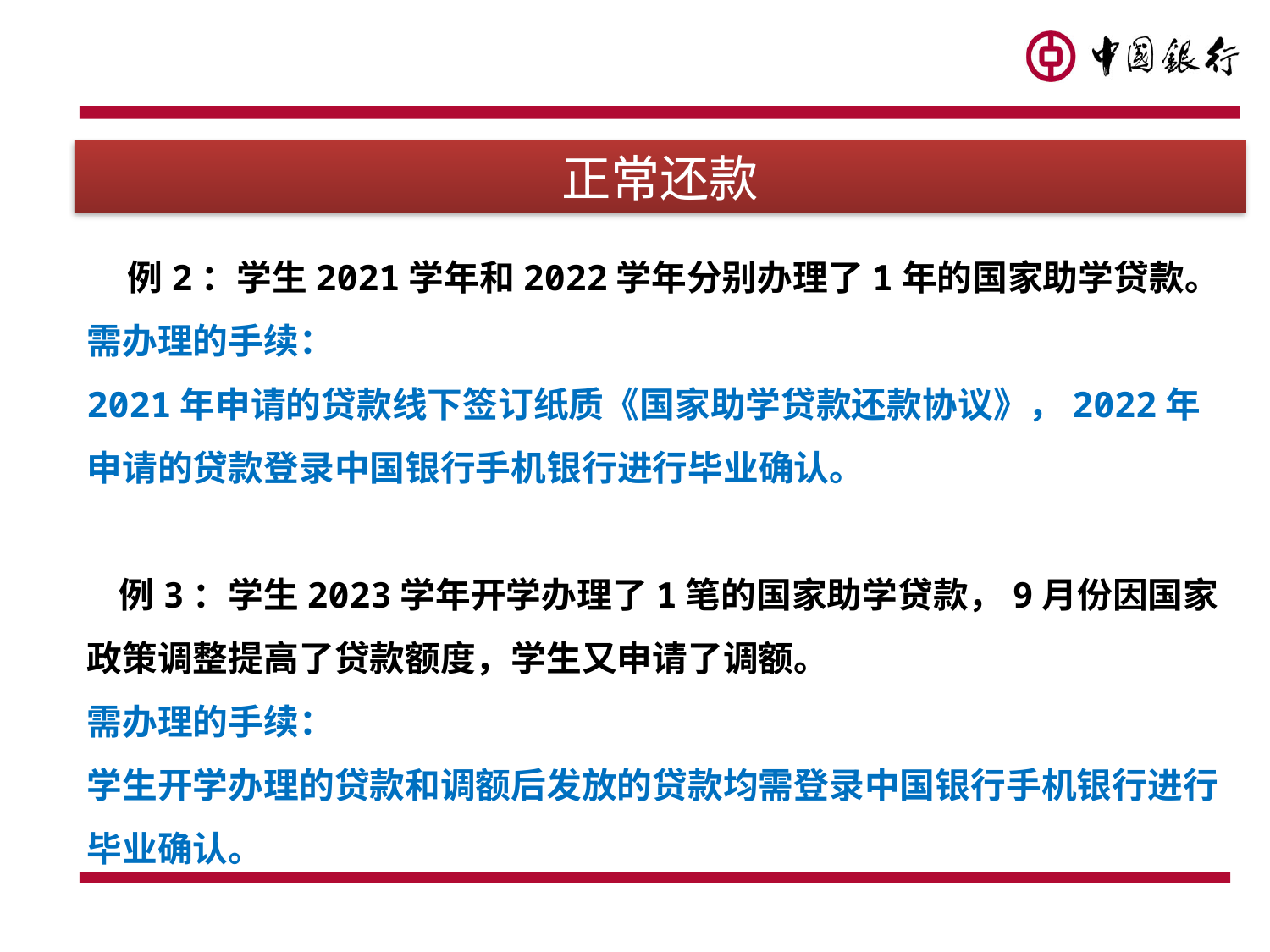

正常还款
# 例2：学生2021学年和2022学年分别办理了1年的国家助学贷款。 需办理的手续： 2021年申请的贷款线下签订纸质《国家助学贷款还款协议》，2022年申请的贷款登录中国银行手机银行进行毕业确认。 例3：学生2023学年开学办理了1笔的国家助学贷款，9月份因国家政策调整提高了贷款额度，学生又申请了调额。 需办理的手续： 学生开学办理的贷款和调额后发放的贷款均需登录中国银行手机银行进行毕业确认。